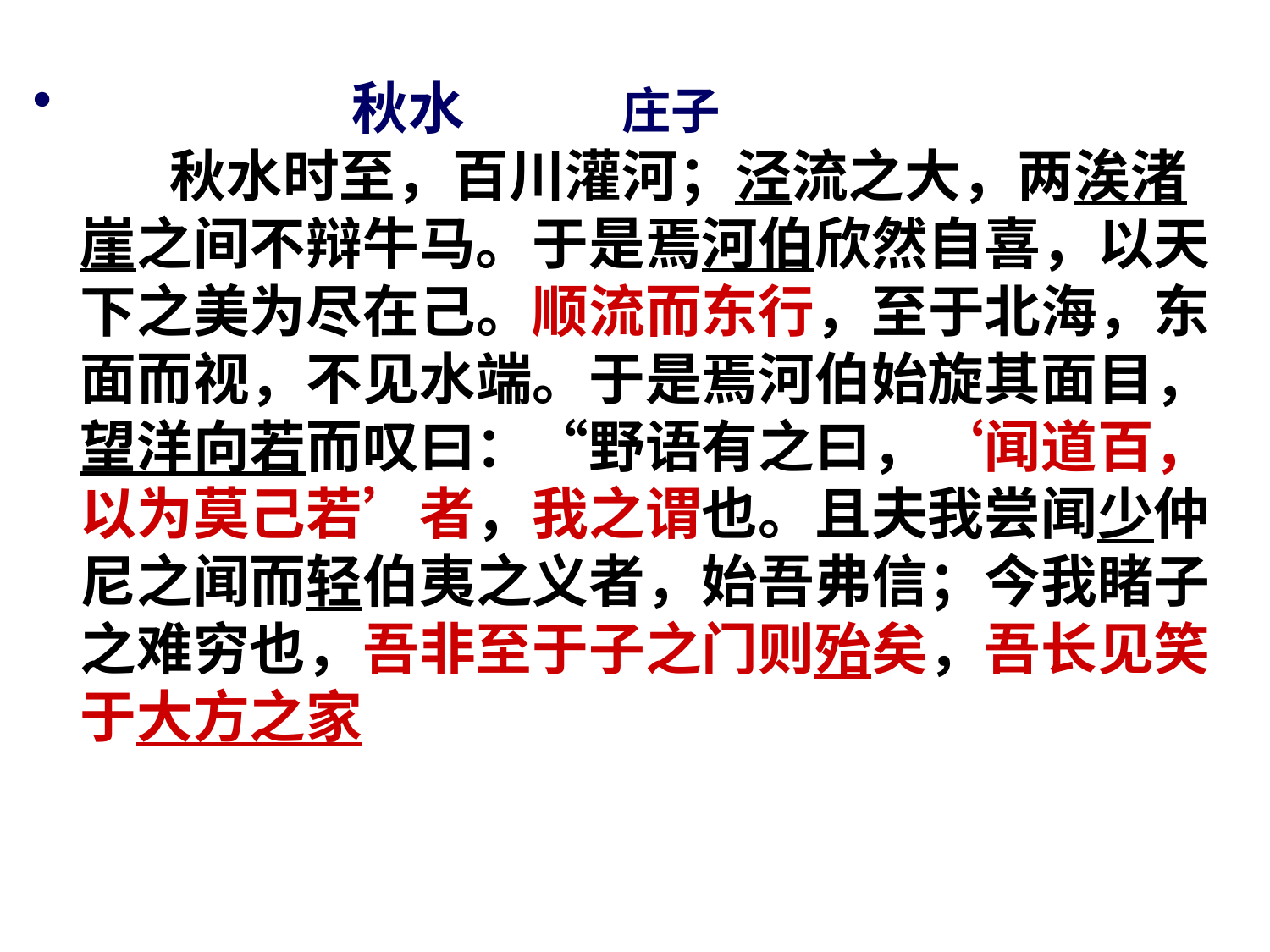

#
                    秋水              庄子
        秋水时至，百川灌河；泾流之大，两涘渚崖之间不辩牛马。于是焉河伯欣然自喜，以天下之美为尽在己。顺流而东行，至于北海，东面而视，不见水端。于是焉河伯始旋其面目，望洋向若而叹曰：“野语有之曰，‘闻道百，以为莫己若’者，我之谓也。且夫我尝闻少仲尼之闻而轻伯夷之义者，始吾弗信；今我睹子之难穷也，吾非至于子之门则殆矣，吾长见笑于大方之家